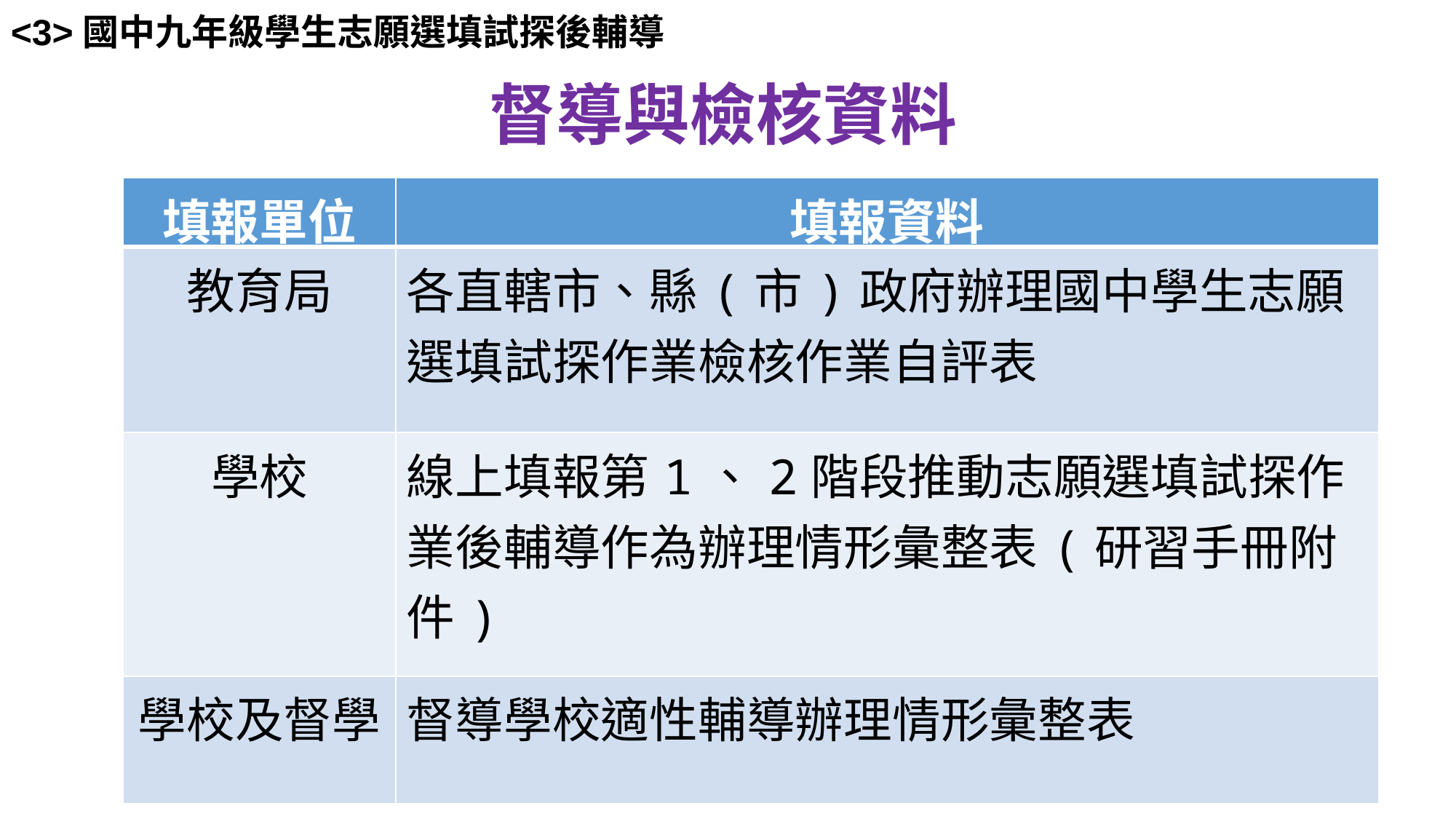

<3>國中九年級學生志願選填試探後輔導
督導與檢核資料
| 填報單位 | 填報資料 |
| --- | --- |
| 教育局 | 各直轄市、縣(市)政府辦理國中學生志願選填試探作業檢核作業自評表 |
| 學校 | 線上填報第1、2階段推動志願選填試探作業後輔導作為辦理情形彙整表(研習手冊附件) |
| 學校及督學 | 督導學校適性輔導辦理情形彙整表 |
32